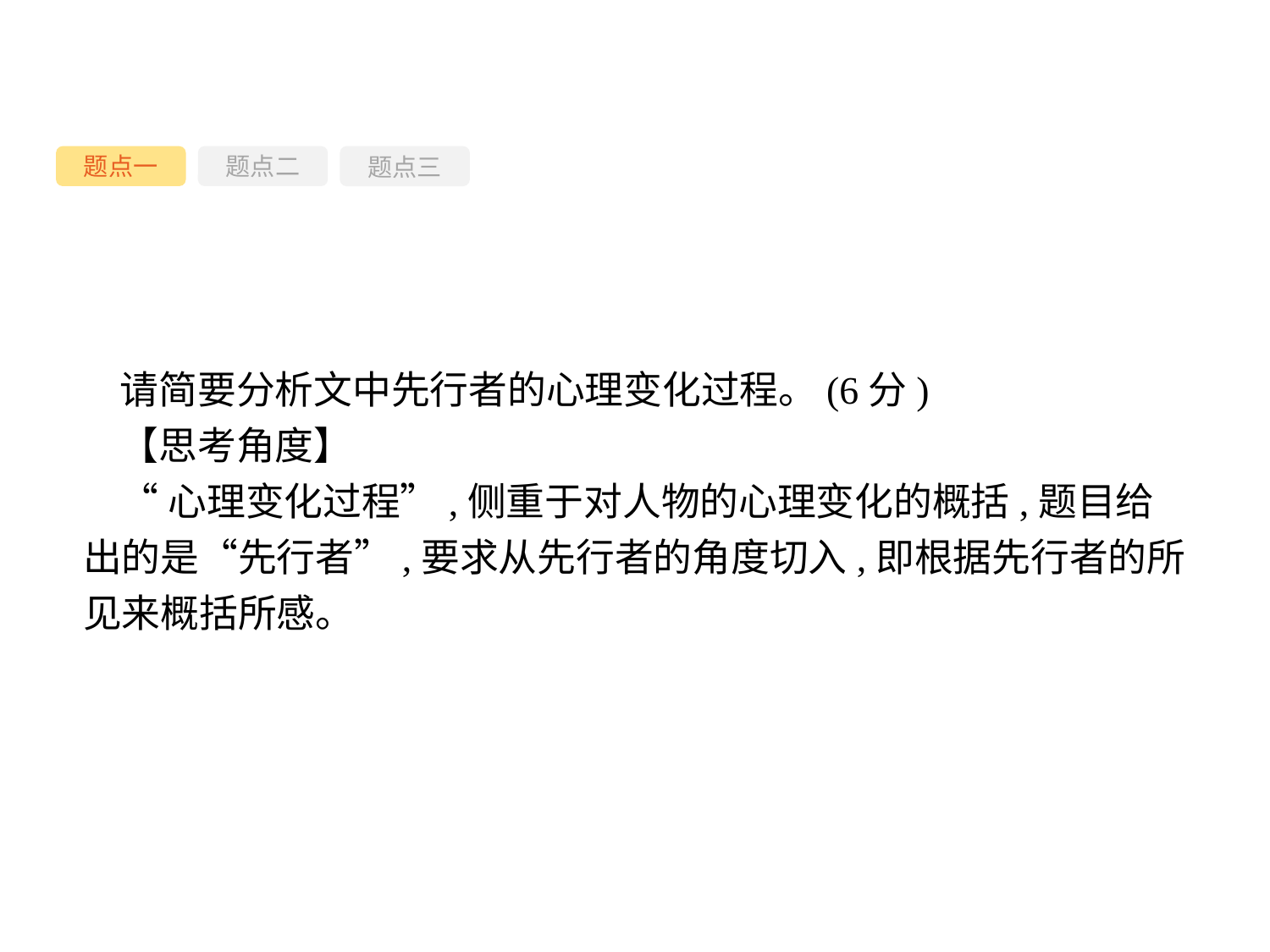

题点一
题点三
题点二
请简要分析文中先行者的心理变化过程。(6分)
【思考角度】
“心理变化过程”,侧重于对人物的心理变化的概括,题目给出的是“先行者”,要求从先行者的角度切入,即根据先行者的所见来概括所感。
-59-